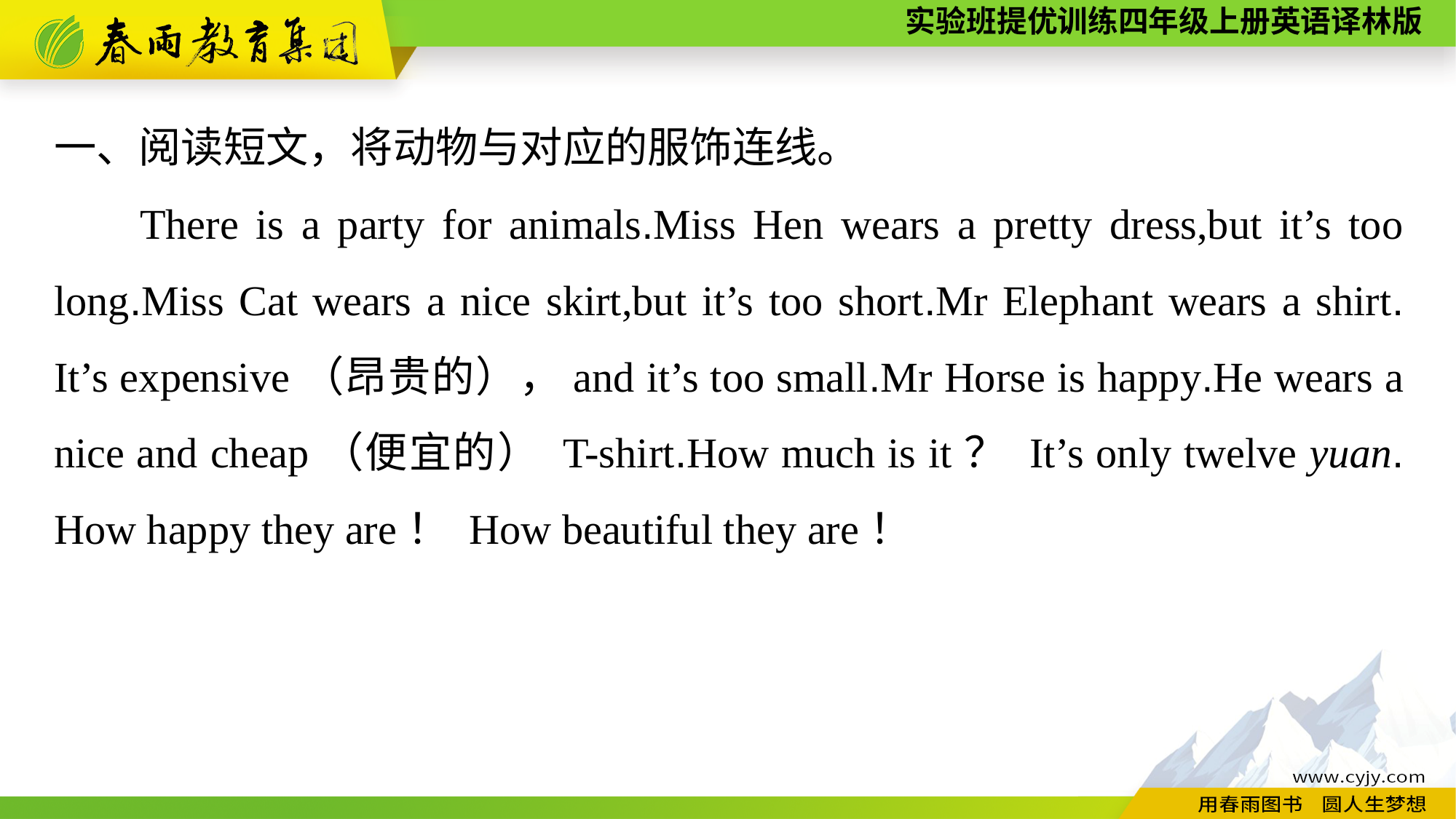

一、阅读短文，将动物与对应的服饰连线。
There is a party for animals.Miss Hen wears a pretty dress,but it’s too long.Miss Cat wears a nice skirt,but it’s too short.Mr Elephant wears a shirt. It’s expensive（昂贵的），and it’s too small.Mr Horse is happy.He wears a nice and cheap（便宜的） T-shirt.How much is it？ It’s only twelve yuan. How happy they are！ How beautiful they are！